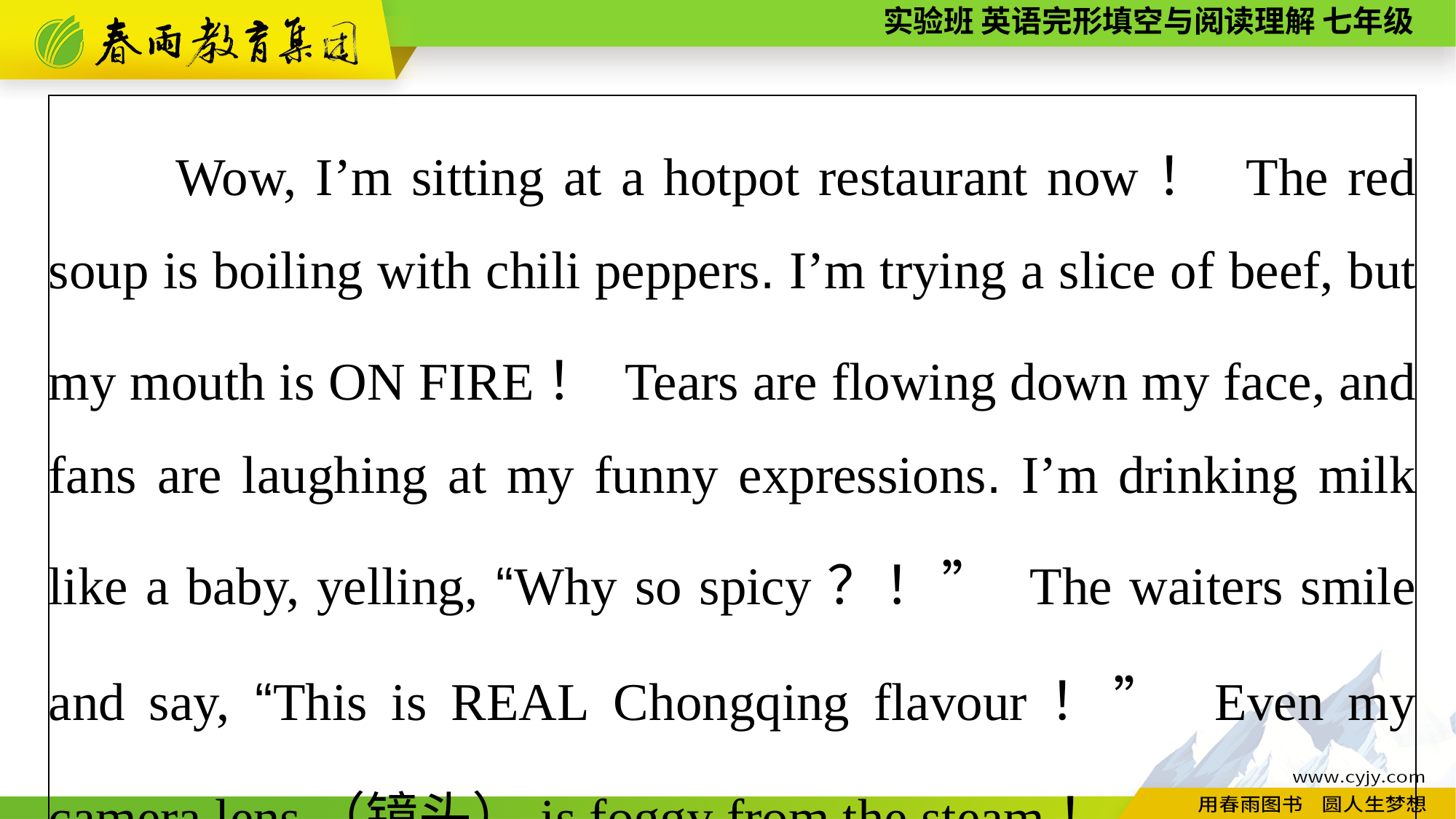

| Wow, I’m sitting at a hotpot restaurant now！ The red soup is boiling with chili peppers. I’m trying a slice of beef, but my mouth is ON FIRE！ Tears are flowing down my face, and fans are laughing at my funny expressions. I’m drinking milk like a baby, yelling, “Why so spicy？！” The waiters smile and say, “This is REAL Chongqing flavour！” Even my camera lens（镜头）is foggy from the steam！ |
| --- |